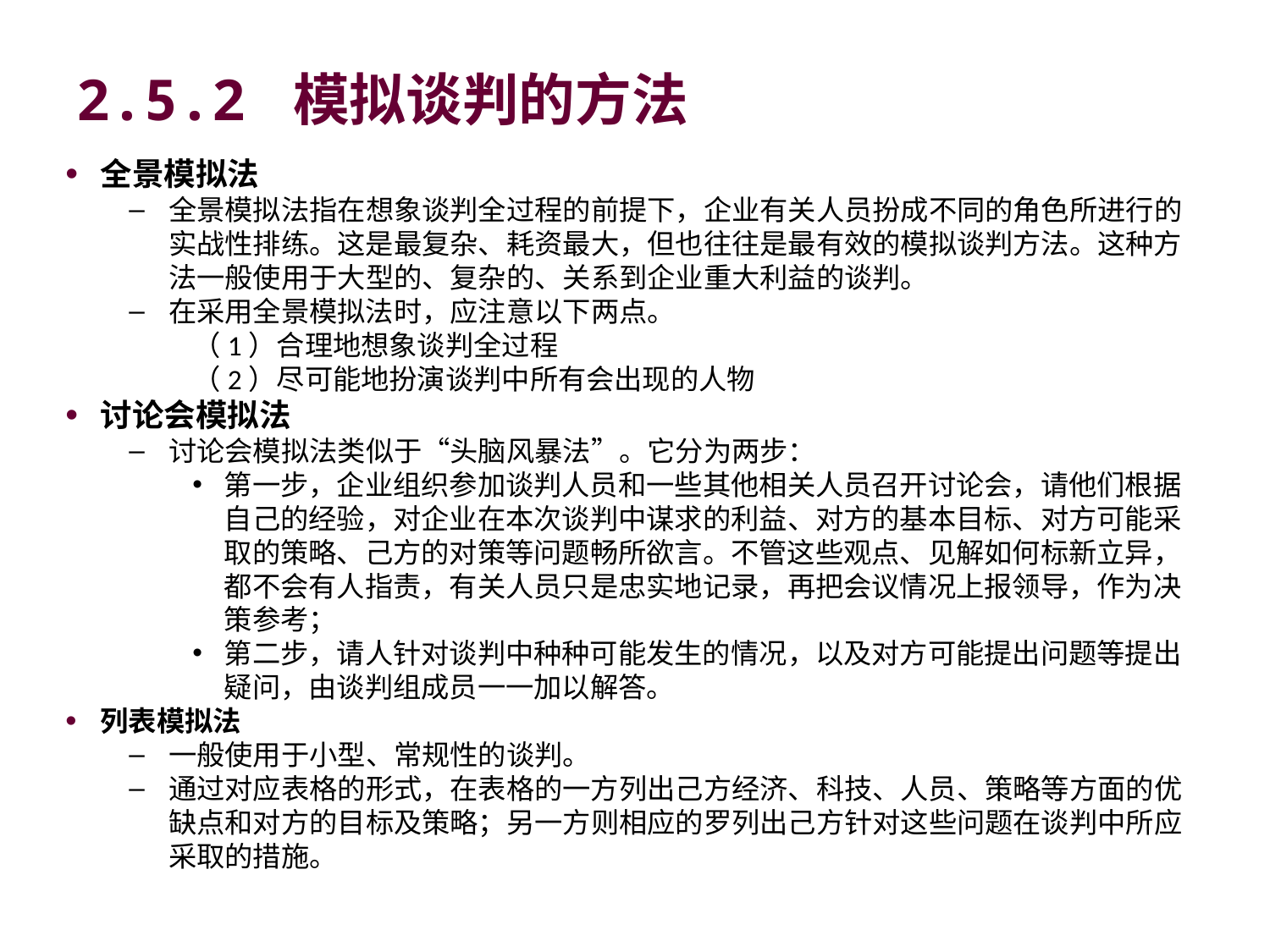

# 2.5.2 模拟谈判的方法
全景模拟法
全景模拟法指在想象谈判全过程的前提下，企业有关人员扮成不同的角色所进行的实战性排练。这是最复杂、耗资最大，但也往往是最有效的模拟谈判方法。这种方法一般使用于大型的、复杂的、关系到企业重大利益的谈判。
在采用全景模拟法时，应注意以下两点。
（1）合理地想象谈判全过程
（2）尽可能地扮演谈判中所有会出现的人物
讨论会模拟法
讨论会模拟法类似于“头脑风暴法”。它分为两步：
第一步，企业组织参加谈判人员和一些其他相关人员召开讨论会，请他们根据自己的经验，对企业在本次谈判中谋求的利益、对方的基本目标、对方可能采取的策略、己方的对策等问题畅所欲言。不管这些观点、见解如何标新立异，都不会有人指责，有关人员只是忠实地记录，再把会议情况上报领导，作为决策参考；
第二步，请人针对谈判中种种可能发生的情况，以及对方可能提出问题等提出疑问，由谈判组成员一一加以解答。
列表模拟法
一般使用于小型、常规性的谈判。
通过对应表格的形式，在表格的一方列出己方经济、科技、人员、策略等方面的优缺点和对方的目标及策略；另一方则相应的罗列出己方针对这些问题在谈判中所应采取的措施。